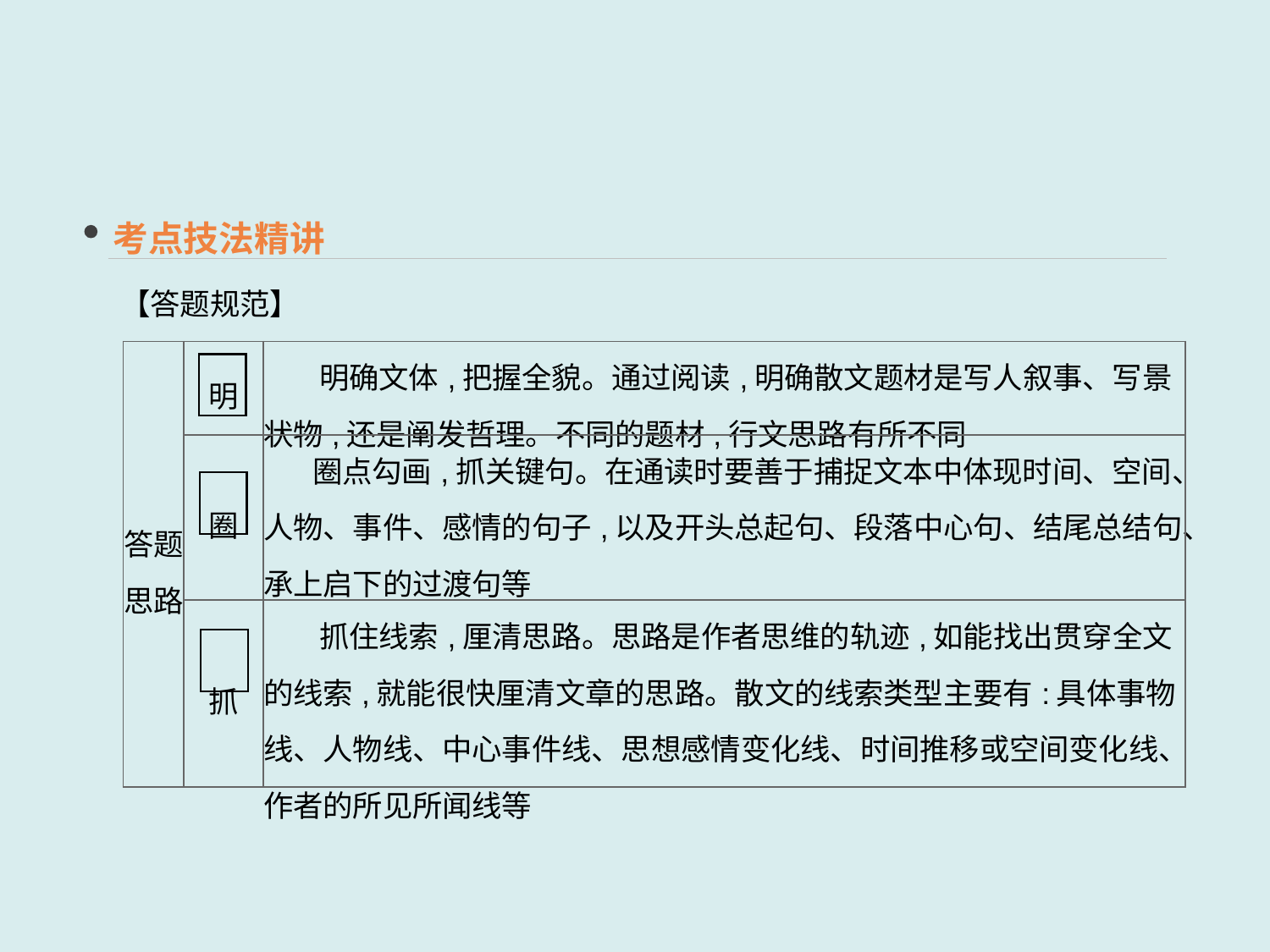

考点技法精讲

【答题规范】
| 答题 思路 | 明 | 明确文体,把握全貌。通过阅读,明确散文题材是写人叙事、写景状物,还是阐发哲理。不同的题材,行文思路有所不同 |
| --- | --- | --- |
|  | 圈 | 圈点勾画,抓关键句。在通读时要善于捕捉文本中体现时间、空间、人物、事件、感情的句子,以及开头总起句、段落中心句、结尾总结句、承上启下的过渡句等 |
|  | 抓 | 抓住线索,厘清思路。思路是作者思维的轨迹,如能找出贯穿全文的线索,就能很快厘清文章的思路。散文的线索类型主要有:具体事物线、人物线、中心事件线、思想感情变化线、时间推移或空间变化线、作者的所见所闻线等 |